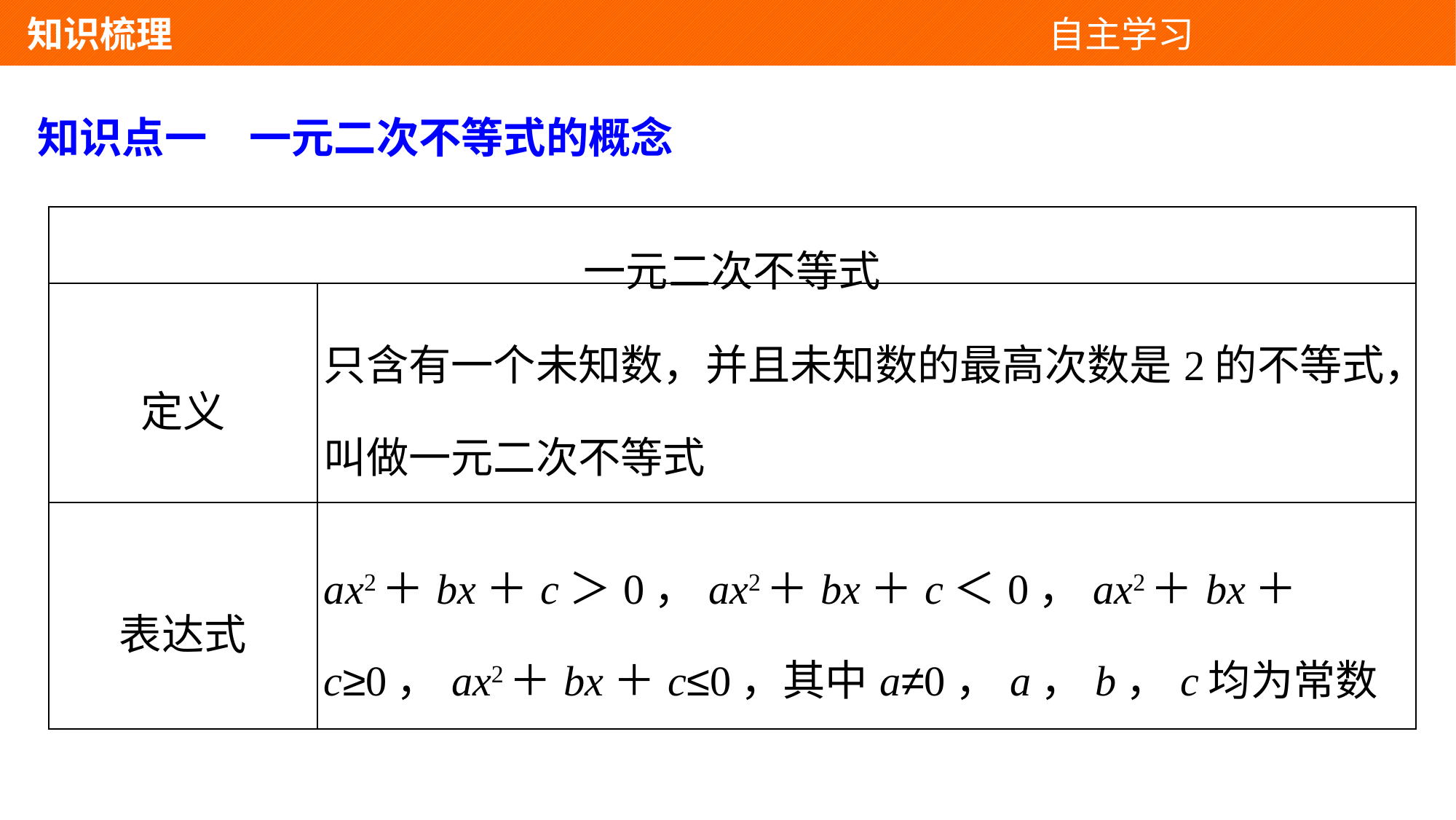

知识梳理                                                                                                           自主学习
知识点一　一元二次不等式的概念
| 一元二次不等式 |  |
| --- | --- |
| 定义 | 只含有一个未知数，并且未知数的最高次数是2的不等式，叫做一元二次不等式 |
| 表达式 | ax2＋bx＋c＞0，ax2＋bx＋c＜0，ax2＋bx＋c≥0，ax2＋bx＋c≤0，其中a≠0，a，b，c均为常数 |